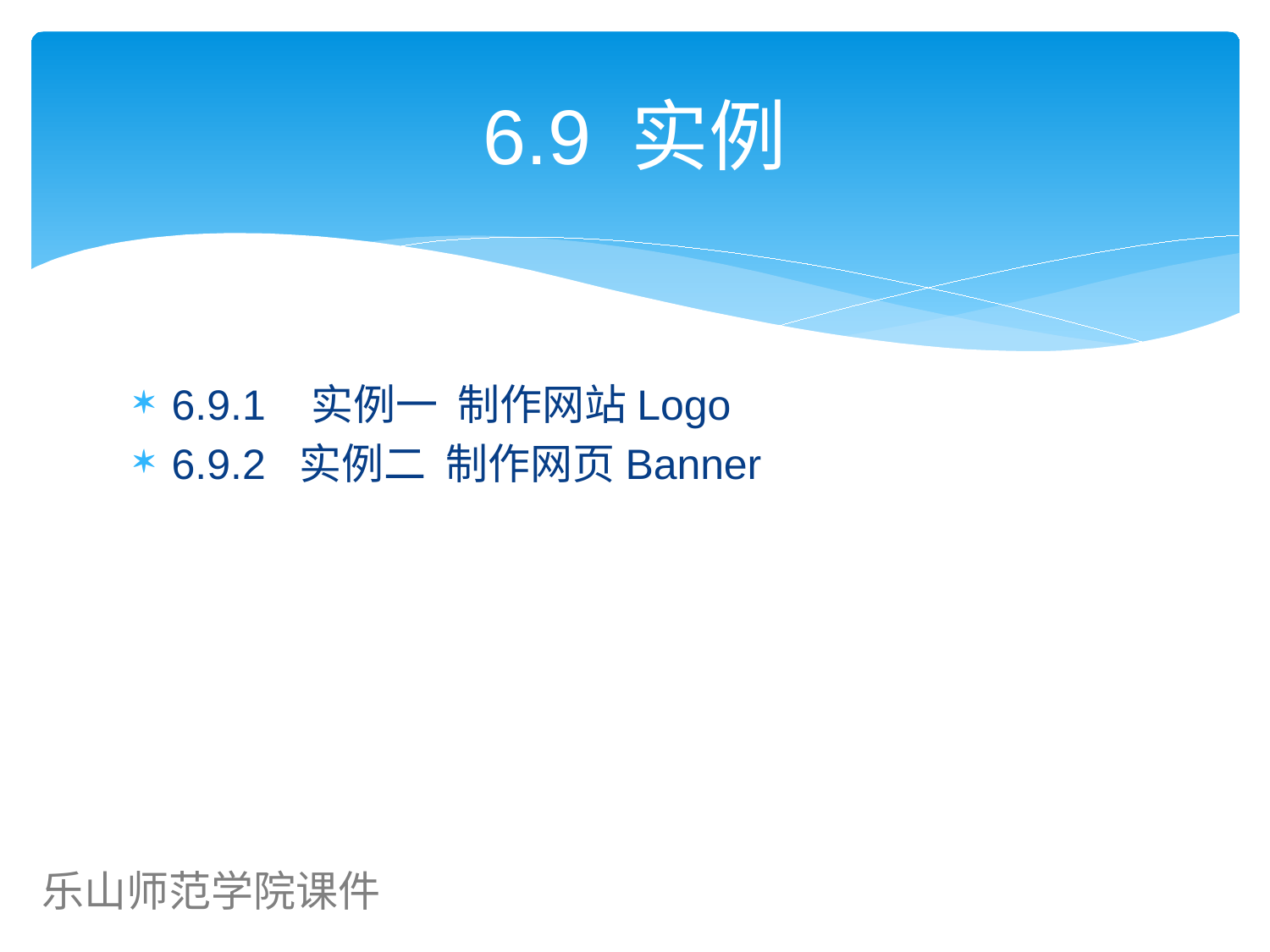

# 6.9 实例
6.9.1   实例一  制作网站Logo
6.9.2  实例二  制作网页Banner